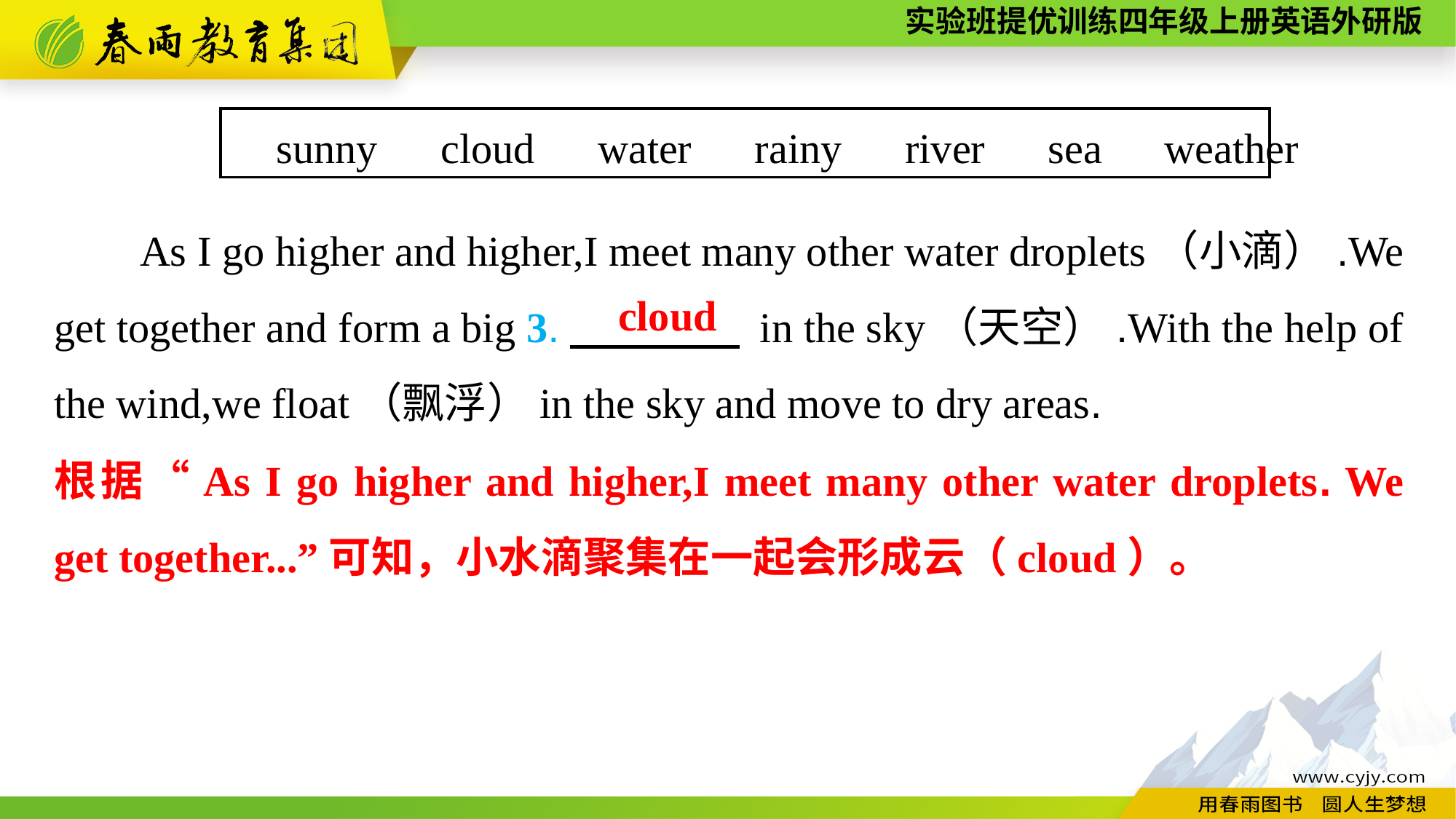

sunny　cloud　water　rainy　river　sea　weather

As I go higher and higher,I meet many other water droplets（小滴）.We get together and form a big 3.　　　　 in the sky（天空）.With the help of the wind,we float（飘浮）in the sky and move to dry areas.
cloud
根据“As I go higher and higher,I meet many other water droplets. We get together...”可知，小水滴聚集在一起会形成云（cloud）。